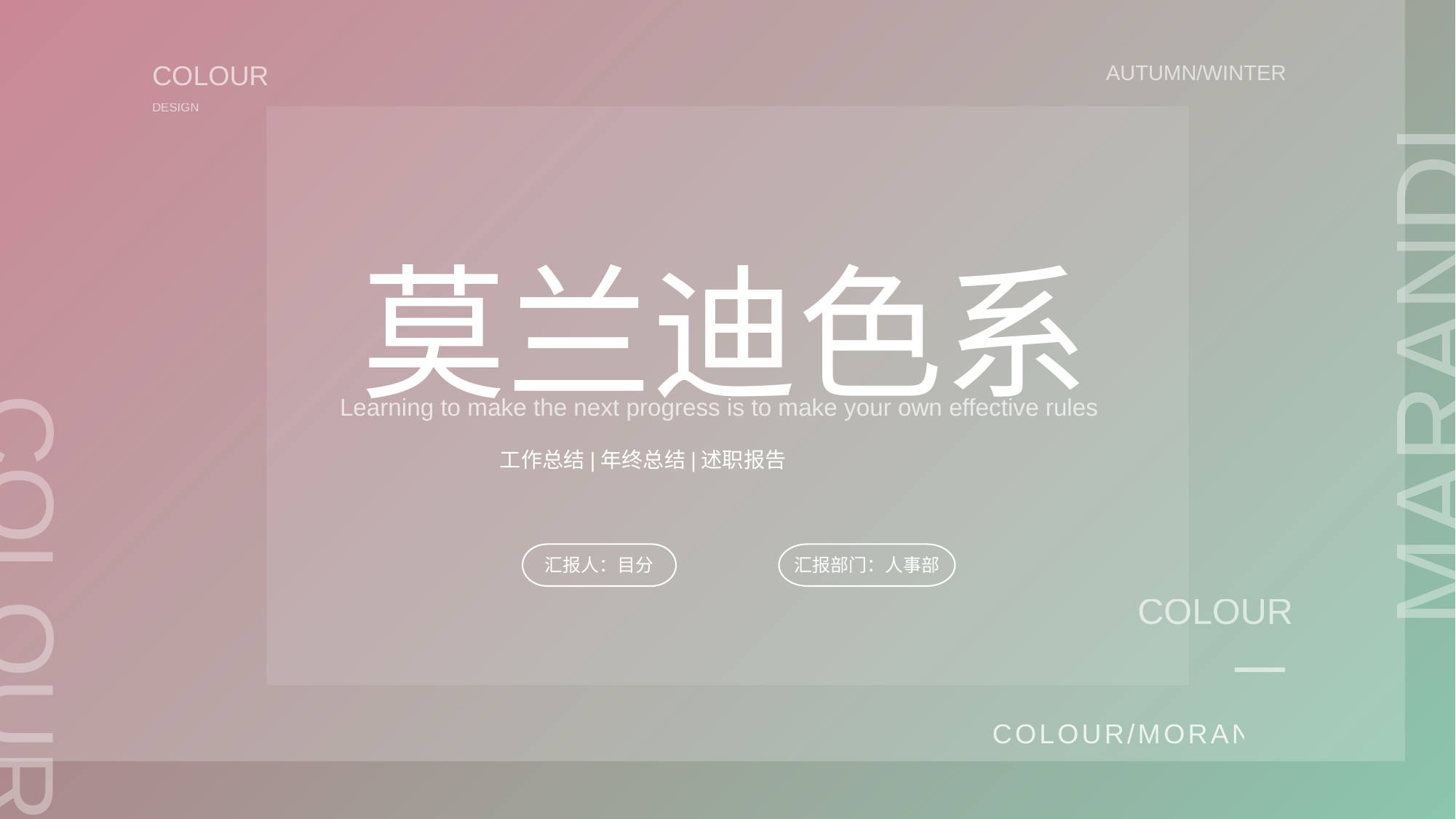

COLOUR
AUTUMN/WINTER
DESIGN

莫兰迪色系
MARANDI
Learning to make the next progress is to make your own effective rules
工作总结|年终总结|述职报告

汇报人：目分

汇报部门：人事部
COLOUR
COLOUR
COLOUR/MORANDI